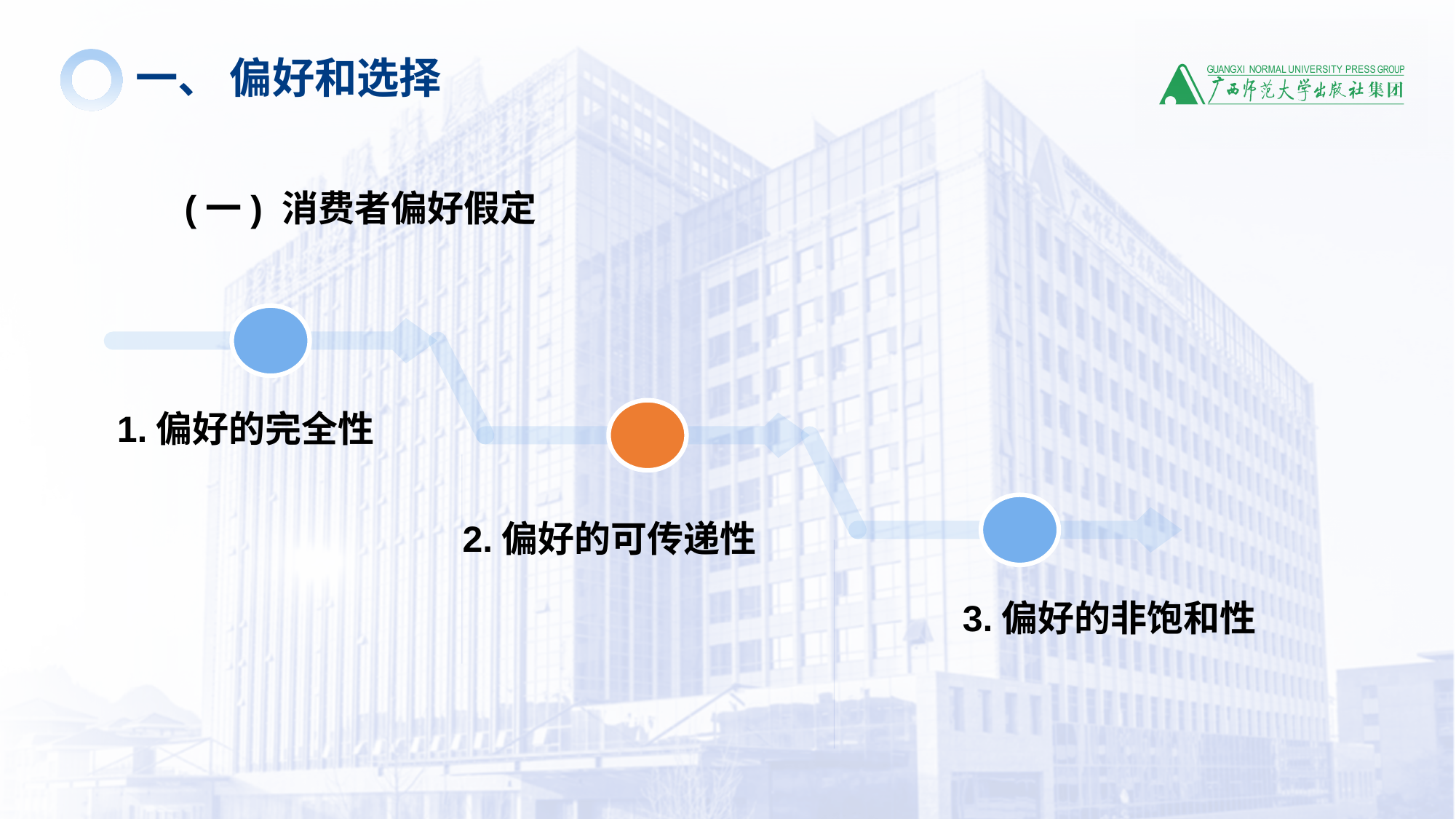

一、 偏好和选择

(一) 消费者偏好假定

1.偏好的完全性

2.偏好的可传递性

3.偏好的非饱和性